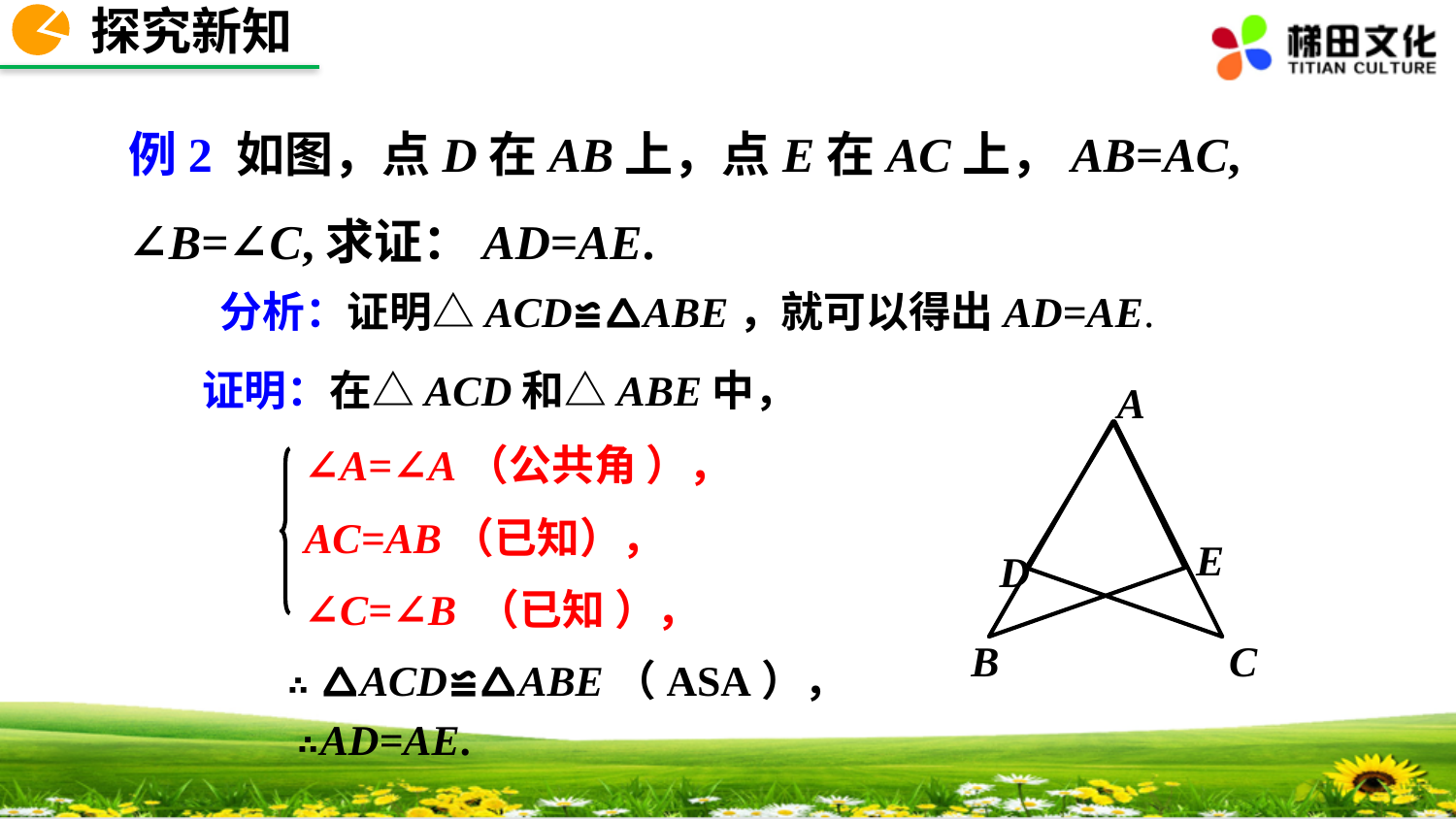

探究新知

例2 如图，点D在AB上，点E在AC上，AB=AC, ∠B=∠C,求证：AD=AE.
分析：证明△ACD≌△ABE，就可以得出AD=AE.
证明：在△ACD和△ABE中，
A

E
D
B
C
∠A=∠A（公共角 ），
AC=AB（已知），
∠C=∠B （已知 ），

∴ △ACD≌△ABE（ASA），
∴AD=AE.